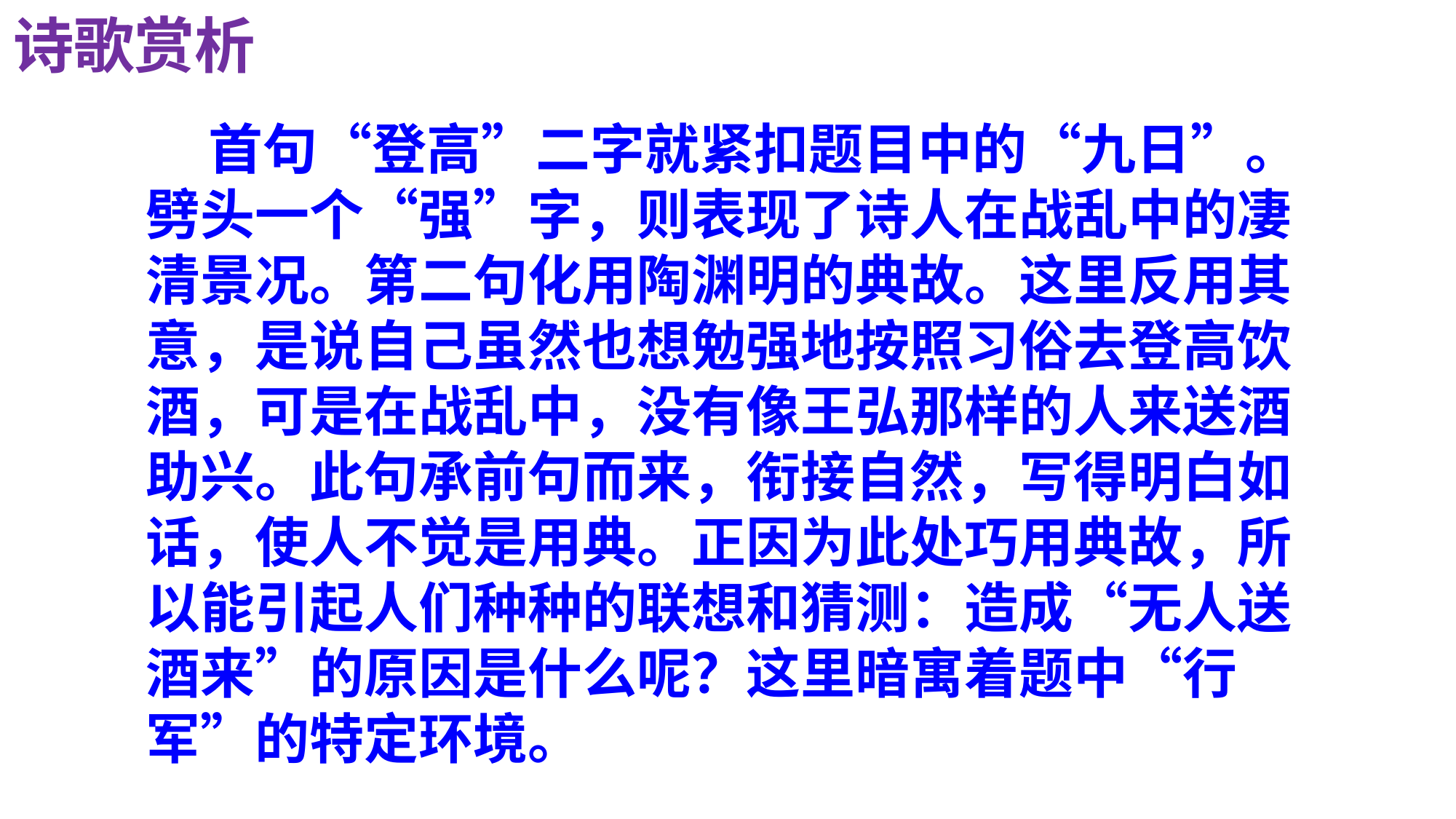

诗歌赏析
    首句“登高”二字就紧扣题目中的“九日”。劈头一个“强”字，则表现了诗人在战乱中的凄清景况。第二句化用陶渊明的典故。这里反用其意，是说自己虽然也想勉强地按照习俗去登高饮酒，可是在战乱中，没有像王弘那样的人来送酒助兴。此句承前句而来，衔接自然，写得明白如话，使人不觉是用典。正因为此处巧用典故，所以能引起人们种种的联想和猜测：造成“无人送酒来”的原因是什么呢？这里暗寓着题中“行军”的特定环境。